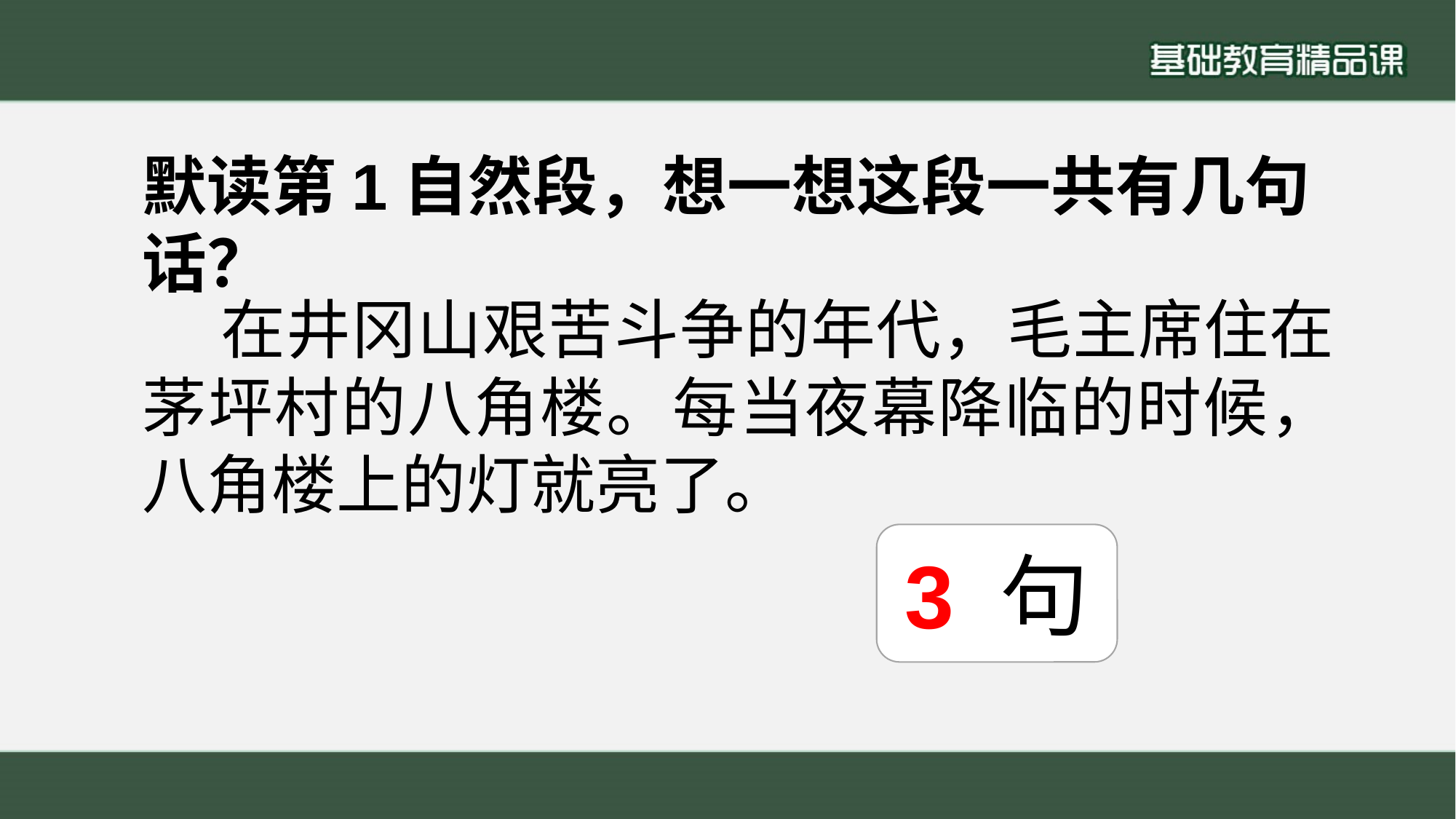

默读第1自然段，想一想这段一共有几句话？
    在井冈山艰苦斗争的年代，毛主席住在茅坪村的八角楼。每当夜幕降临的时候，八角楼上的灯就亮了。
3 句